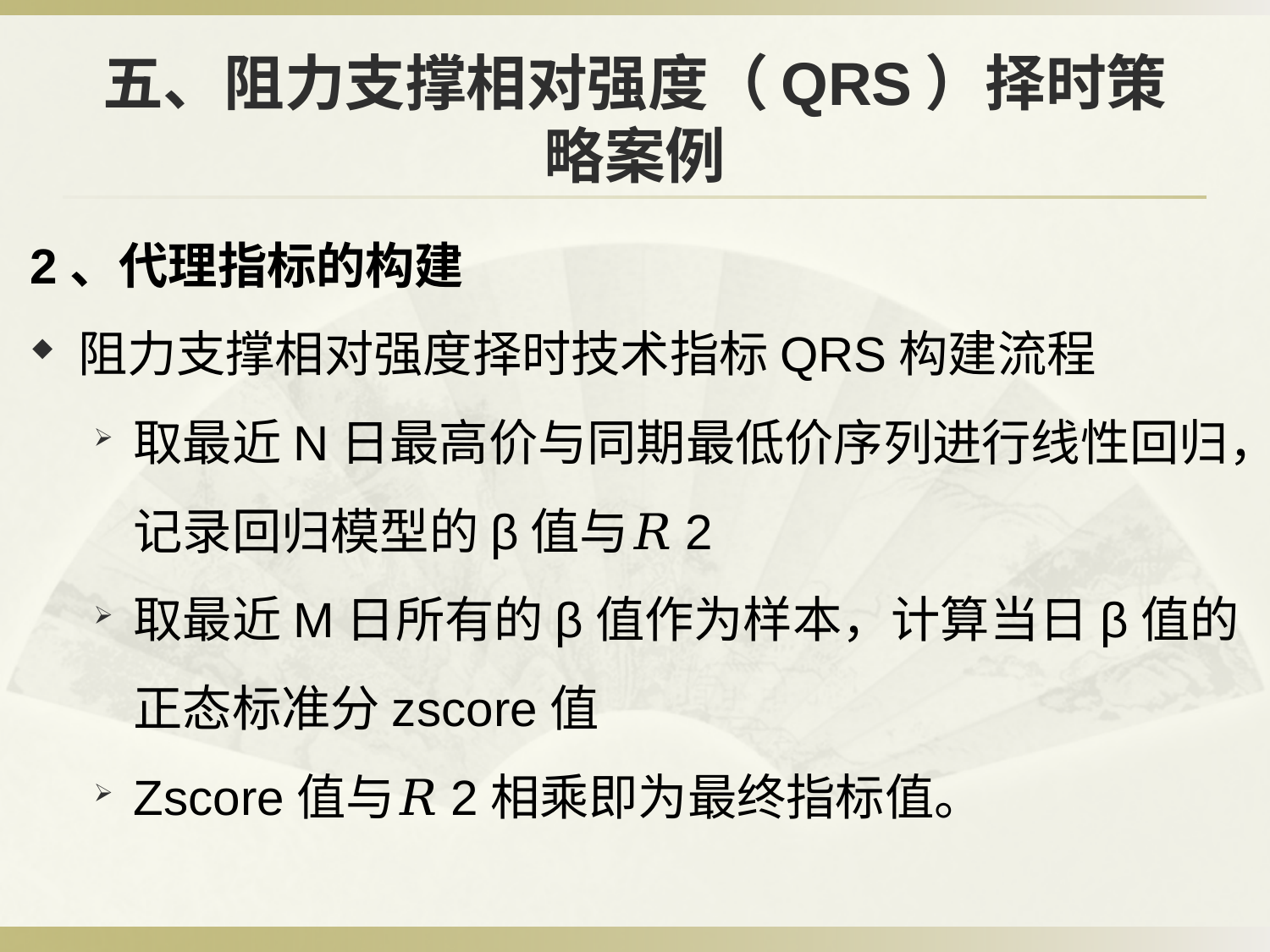

# 五、阻力支撑相对强度（QRS）择时策略案例
2、代理指标的构建
阻力支撑相对强度择时技术指标QRS构建流程
取最近N日最高价与同期最低价序列进行线性回归，记录回归模型的β值与𝑅2
取最近M日所有的β值作为样本，计算当日β值的正态标准分zscore值
Zscore值与𝑅2相乘即为最终指标值。